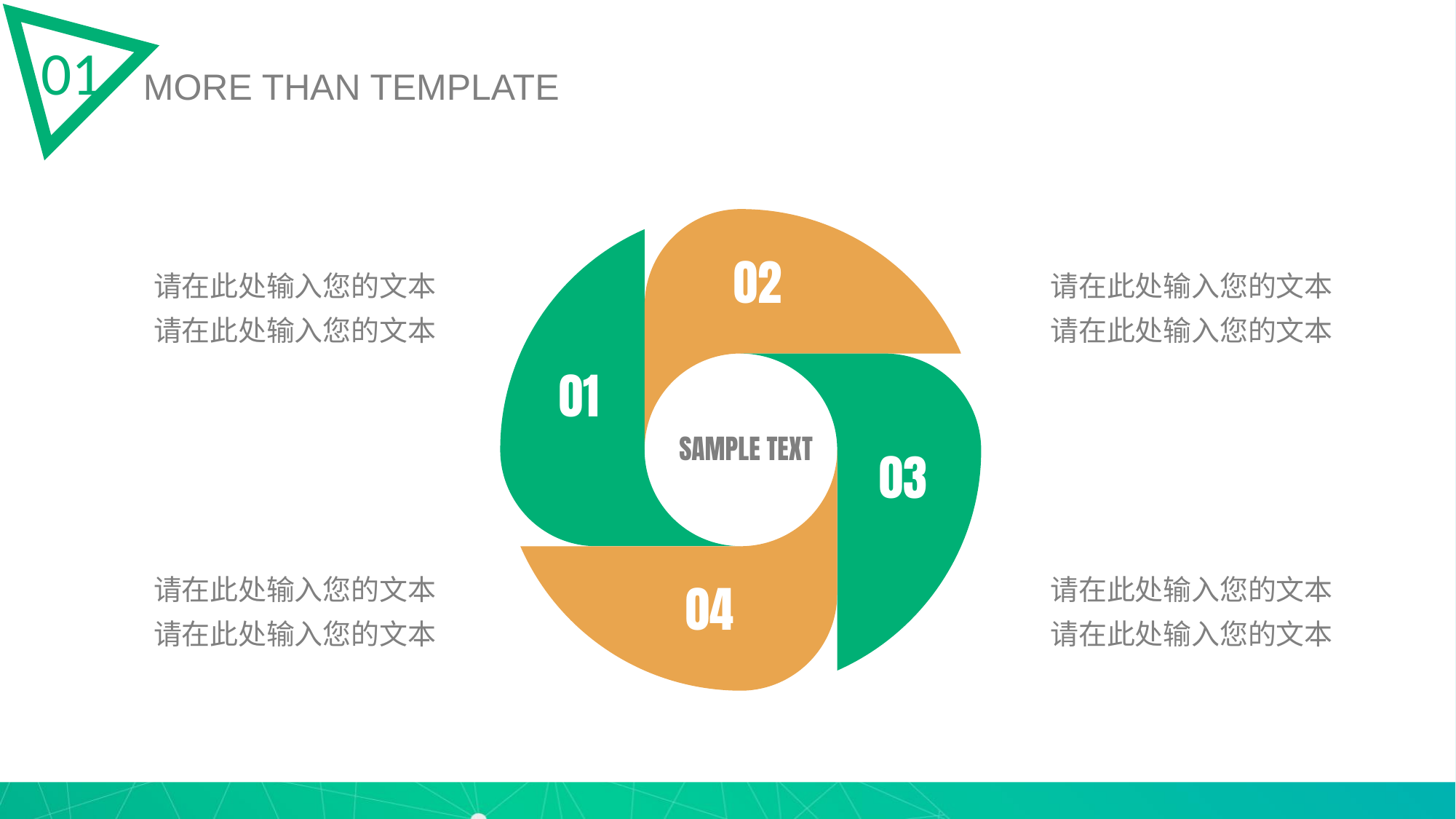

01
MORE THAN TEMPLATE

02

01
请在此处输入您的文本
请在此处输入您的文本
请在此处输入您的文本
请在此处输入您的文本

03
SAMPLE TEXT

04
请在此处输入您的文本
请在此处输入您的文本
请在此处输入您的文本
请在此处输入您的文本